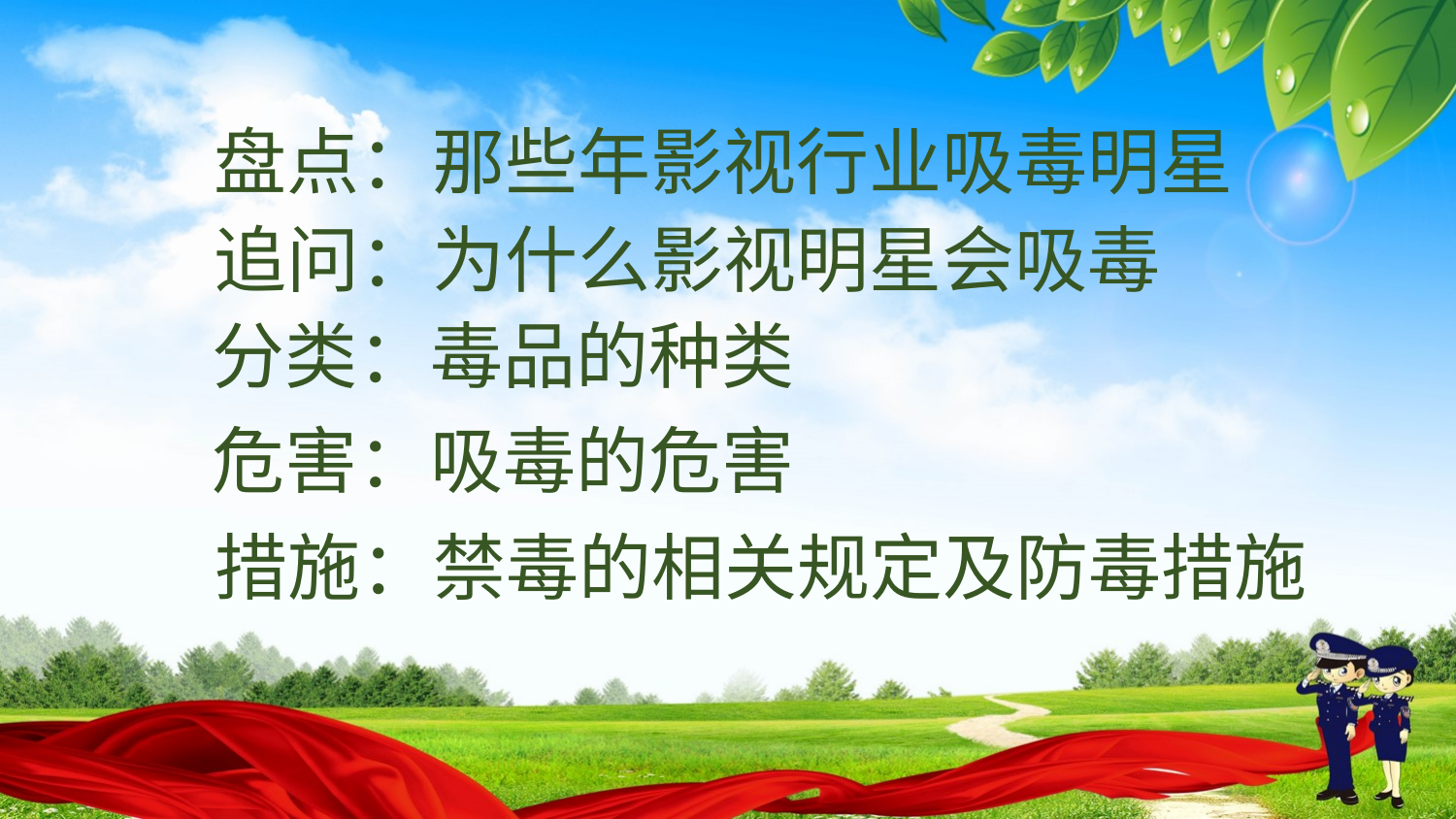

盘点：那些年影视行业吸毒明星

追问：为什么影视明星会吸毒
分类：毒品的种类

危害：吸毒的危害
措施：禁毒的相关规定及防毒措施